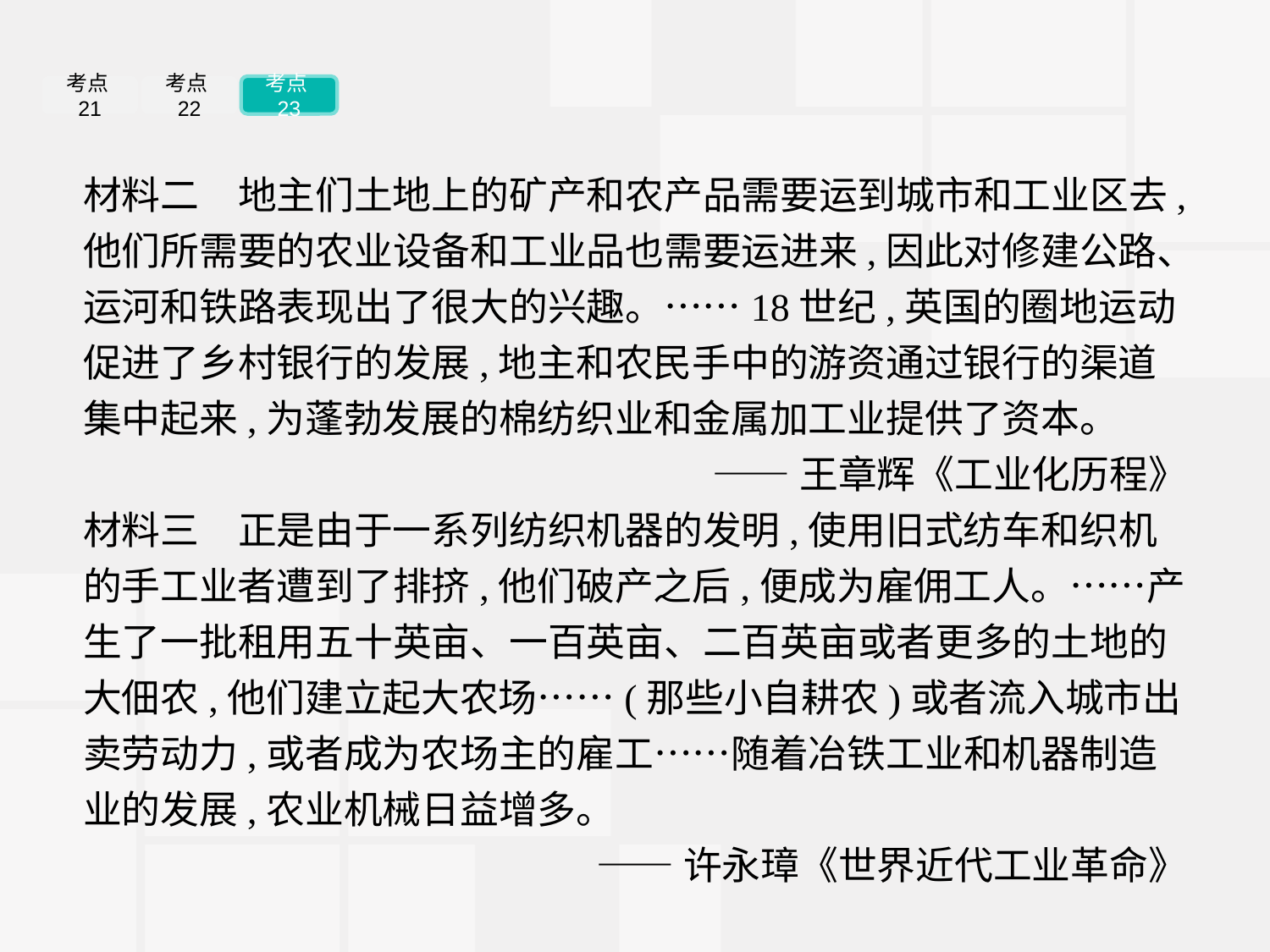

考点21
考点22
考点23
材料二　地主们土地上的矿产和农产品需要运到城市和工业区去,他们所需要的农业设备和工业品也需要运进来,因此对修建公路、运河和铁路表现出了很大的兴趣。……18世纪,英国的圈地运动促进了乡村银行的发展,地主和农民手中的游资通过银行的渠道集中起来,为蓬勃发展的棉纺织业和金属加工业提供了资本。
——王章辉《工业化历程》
材料三　正是由于一系列纺织机器的发明,使用旧式纺车和织机的手工业者遭到了排挤,他们破产之后,便成为雇佣工人。……产生了一批租用五十英亩、一百英亩、二百英亩或者更多的土地的大佃农,他们建立起大农场……(那些小自耕农)或者流入城市出卖劳动力,或者成为农场主的雇工……随着冶铁工业和机器制造业的发展,农业机械日益增多。
——许永璋《世界近代工业革命》